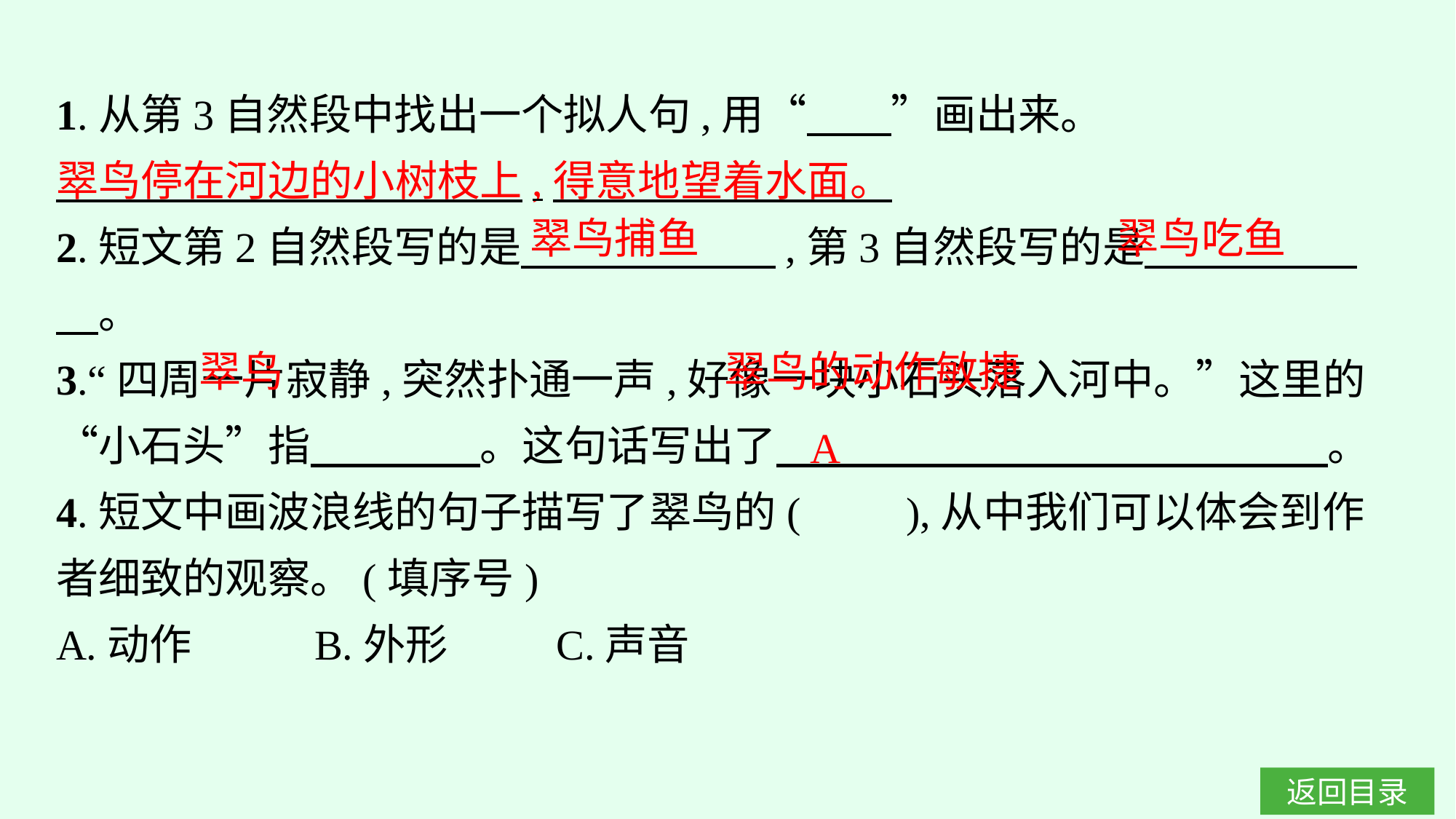

1.从第3自然段中找出一个拟人句,用“　　”画出来。
翠鸟停在河边的小树枝上,得意地望着水面。
2.短文第2自然段写的是　　　　　　,第3自然段写的是　　　　　　。
3.“四周一片寂静,突然扑通一声,好像一块小石头落入河中。”这里的“小石头”指　　　　。这句话写出了　　　　　　　　　　　　　。
4.短文中画波浪线的句子描写了翠鸟的(　　),从中我们可以体会到作者细致的观察。(填序号)
A.动作		B.外形	C.声音
翠鸟捕鱼
翠鸟吃鱼
翠鸟
翠鸟的动作敏捷
A